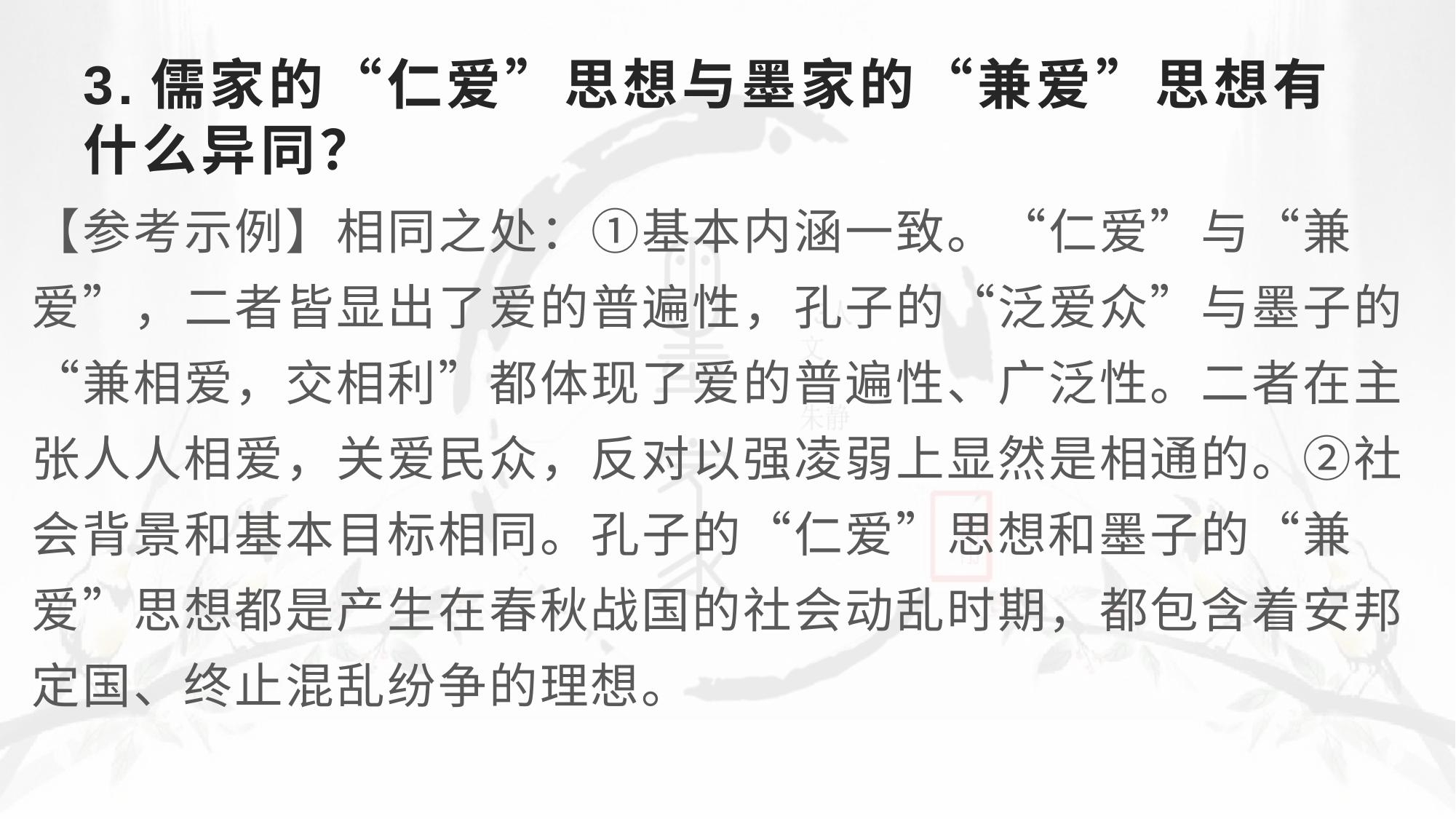

# 3.儒家的“仁爱”思想与墨家的“兼爱”思想有什么异同？
【参考示例】相同之处：①基本内涵一致。“仁爱”与“兼爱”，二者皆显出了爱的普遍性，孔子的“泛爱众”与墨子的“兼相爱，交相利”都体现了爱的普遍性、广泛性。二者在主张人人相爱，关爱民众，反对以强凌弱上显然是相通的。②社会背景和基本目标相同。孔子的“仁爱”思想和墨子的“兼爱”思想都是产生在春秋战国的社会动乱时期，都包含着安邦定国、终止混乱纷争的理想。